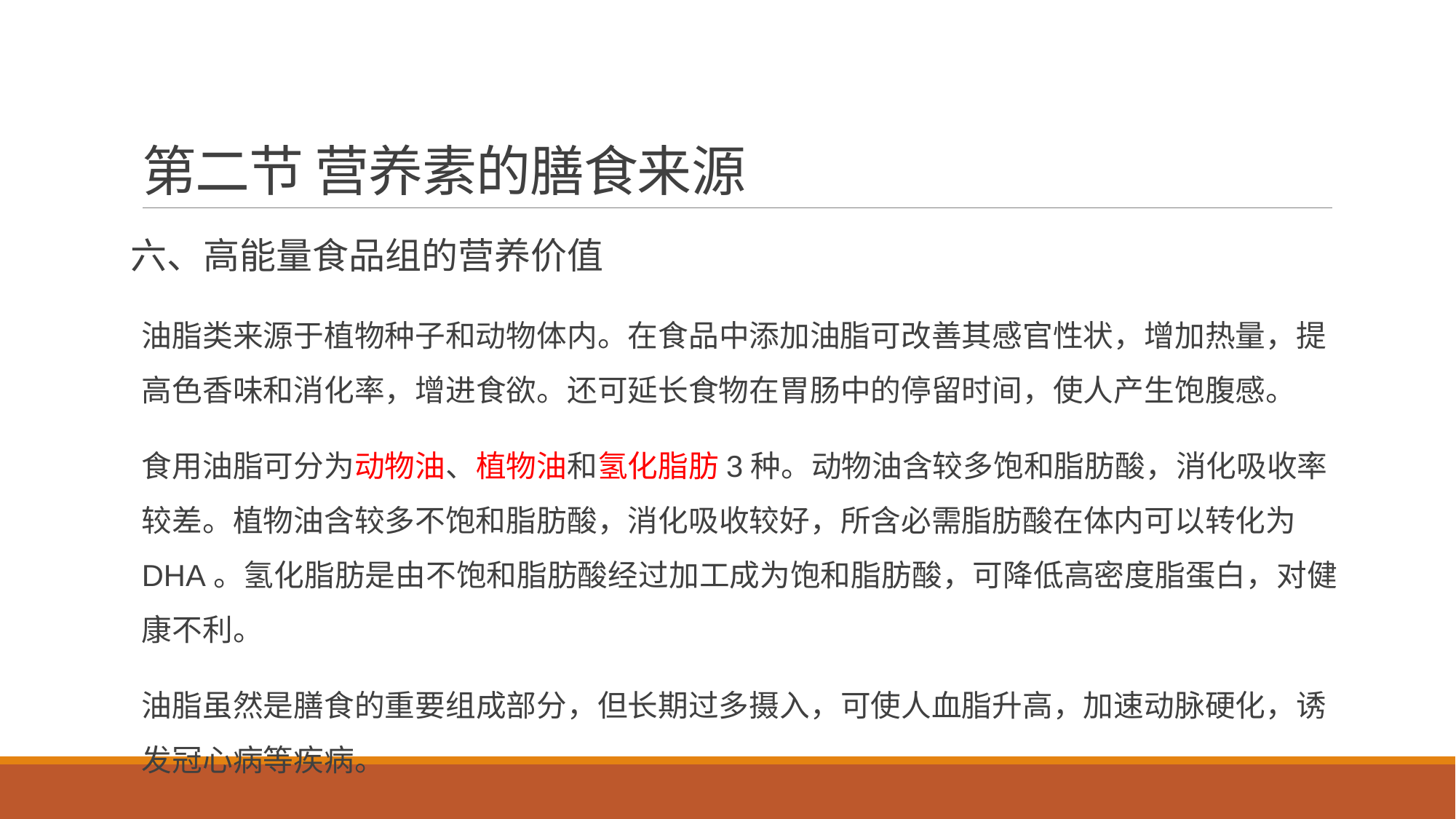

# 第二节 营养素的膳食来源
六、高能量食品组的营养价值
油脂类来源于植物种子和动物体内。在食品中添加油脂可改善其感官性状，增加热量，提高色香味和消化率，增进食欲。还可延长食物在胃肠中的停留时间，使人产生饱腹感。
食用油脂可分为动物油、植物油和氢化脂肪3种。动物油含较多饱和脂肪酸，消化吸收率较差。植物油含较多不饱和脂肪酸，消化吸收较好，所含必需脂肪酸在体内可以转化为DHA。氢化脂肪是由不饱和脂肪酸经过加工成为饱和脂肪酸，可降低高密度脂蛋白，对健康不利。
油脂虽然是膳食的重要组成部分，但长期过多摄入，可使人血脂升高，加速动脉硬化，诱发冠心病等疾病。